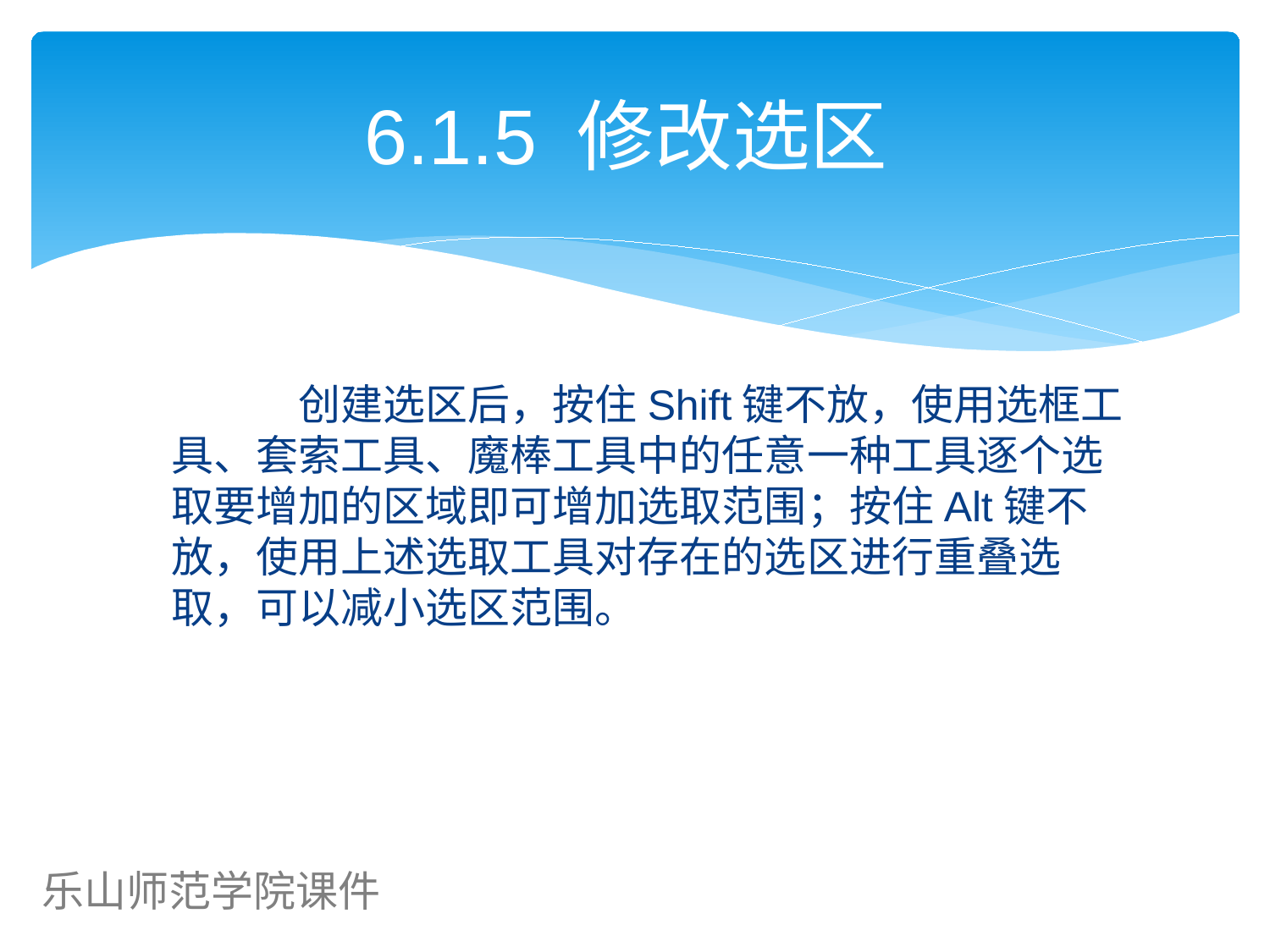

# 6.1.5 修改选区
		创建选区后，按住Shift键不放，使用选框工具、套索工具、魔棒工具中的任意一种工具逐个选取要增加的区域即可增加选取范围；按住Alt键不放，使用上述选取工具对存在的选区进行重叠选取，可以减小选区范围。